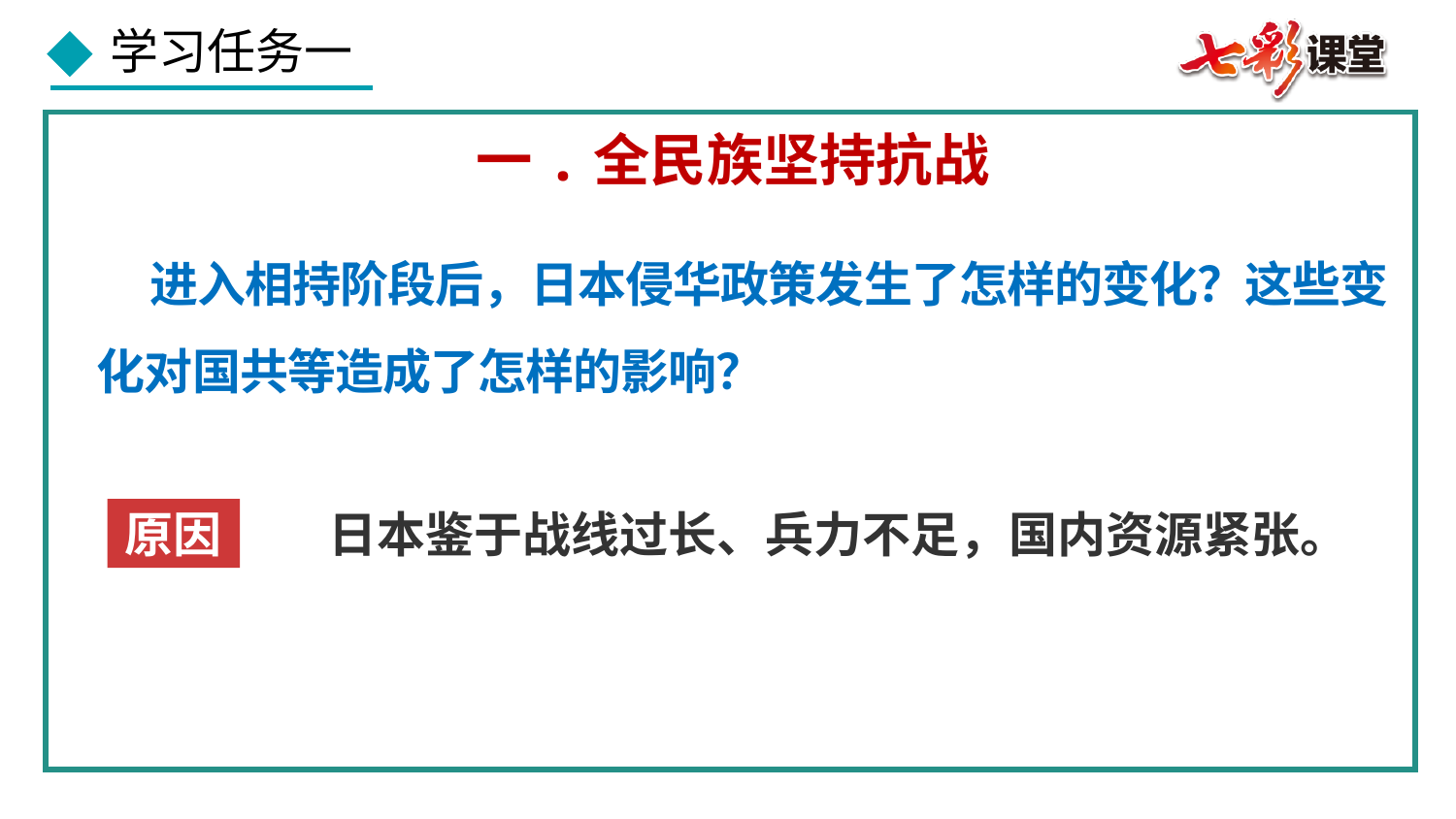

一.全民族坚持抗战
    进入相持阶段后，日本侵华政策发生了怎样的变化？这些变化对国共等造成了怎样的影响？
原因
日本鉴于战线过长、兵力不足，国内资源紧张。